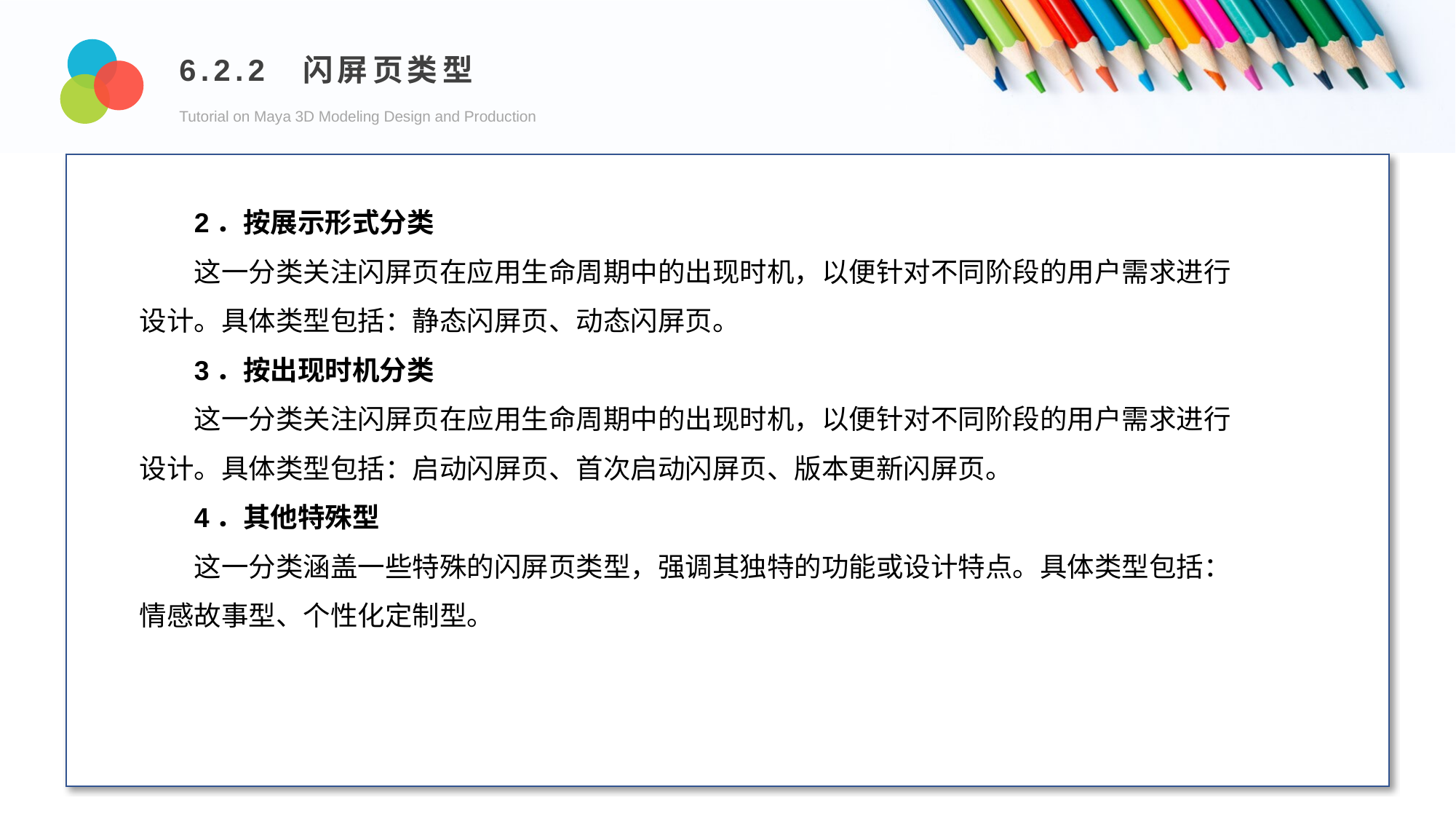

6.2.2  闪屏页类型
Tutorial on Maya 3D Modeling Design and Production
Design and Production
2．按展示形式分类
这一分类关注闪屏页在应用生命周期中的出现时机，以便针对不同阶段的用户需求进行设计。具体类型包括：静态闪屏页、动态闪屏页。
3．按出现时机分类
这一分类关注闪屏页在应用生命周期中的出现时机，以便针对不同阶段的用户需求进行设计。具体类型包括：启动闪屏页、首次启动闪屏页、版本更新闪屏页。
4．其他特殊型
这一分类涵盖一些特殊的闪屏页类型，强调其独特的功能或设计特点。具体类型包括：情感故事型、个性化定制型。